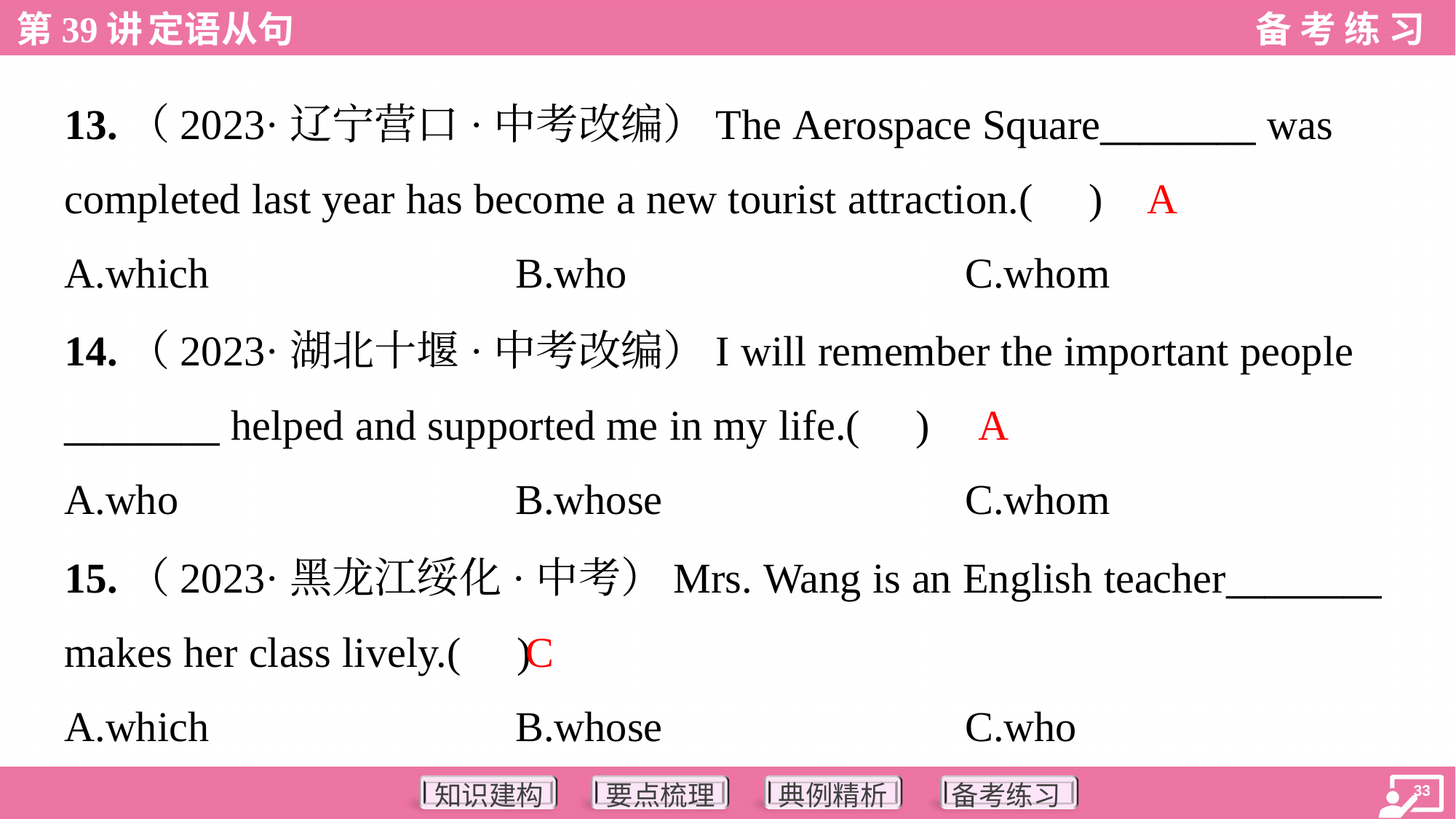

13.（2023·辽宁营口·中考改编）The Aerospace Square________ was
completed last year has become a new tourist attraction.(     )
A
A.which	B.who	C.whom
14.（2023·湖北十堰·中考改编）I will remember the important people
________ helped and supported me in my life.(     )
A
A.who	B.whose	C.whom
15.（2023·黑龙江绥化·中考）Mrs. Wang is an English teacher________
makes her class lively.(     )
C
A.which	B.whose	C.who